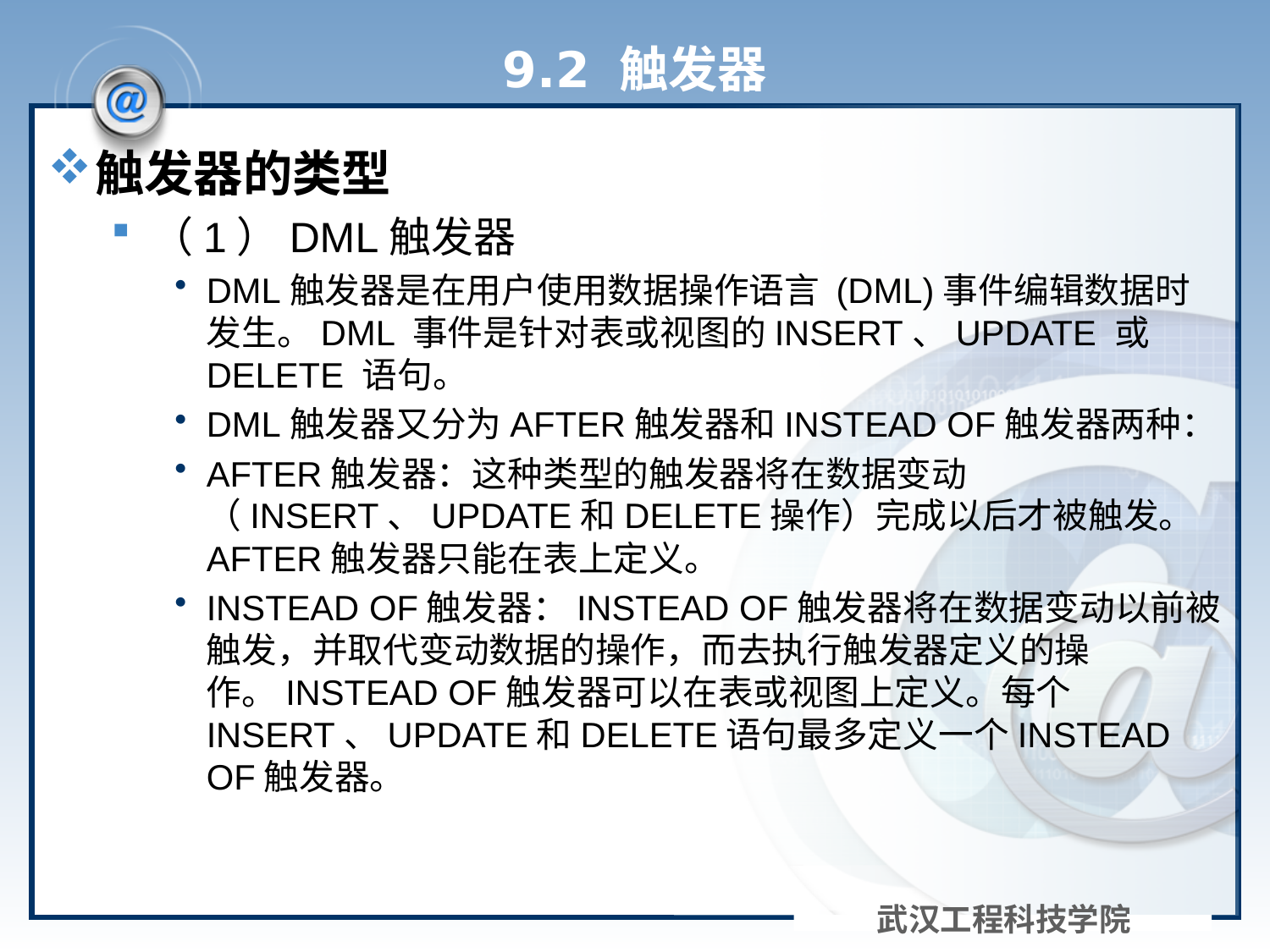

# 9.2 触发器
触发器的类型
（1）DML触发器
DML触发器是在用户使用数据操作语言 (DML)事件编辑数据时发生。DML 事件是针对表或视图的INSERT、UPDATE 或 DELETE 语句。
DML触发器又分为AFTER触发器和INSTEAD OF触发器两种：
AFTER触发器：这种类型的触发器将在数据变动（INSERT、UPDATE和DELETE操作）完成以后才被触发。AFTER触发器只能在表上定义。
INSTEAD OF触发器：INSTEAD OF触发器将在数据变动以前被触发，并取代变动数据的操作，而去执行触发器定义的操作。INSTEAD OF触发器可以在表或视图上定义。每个INSERT、UPDATE和DELETE语句最多定义一个INSTEAD OF触发器。

武汉工程科技学院